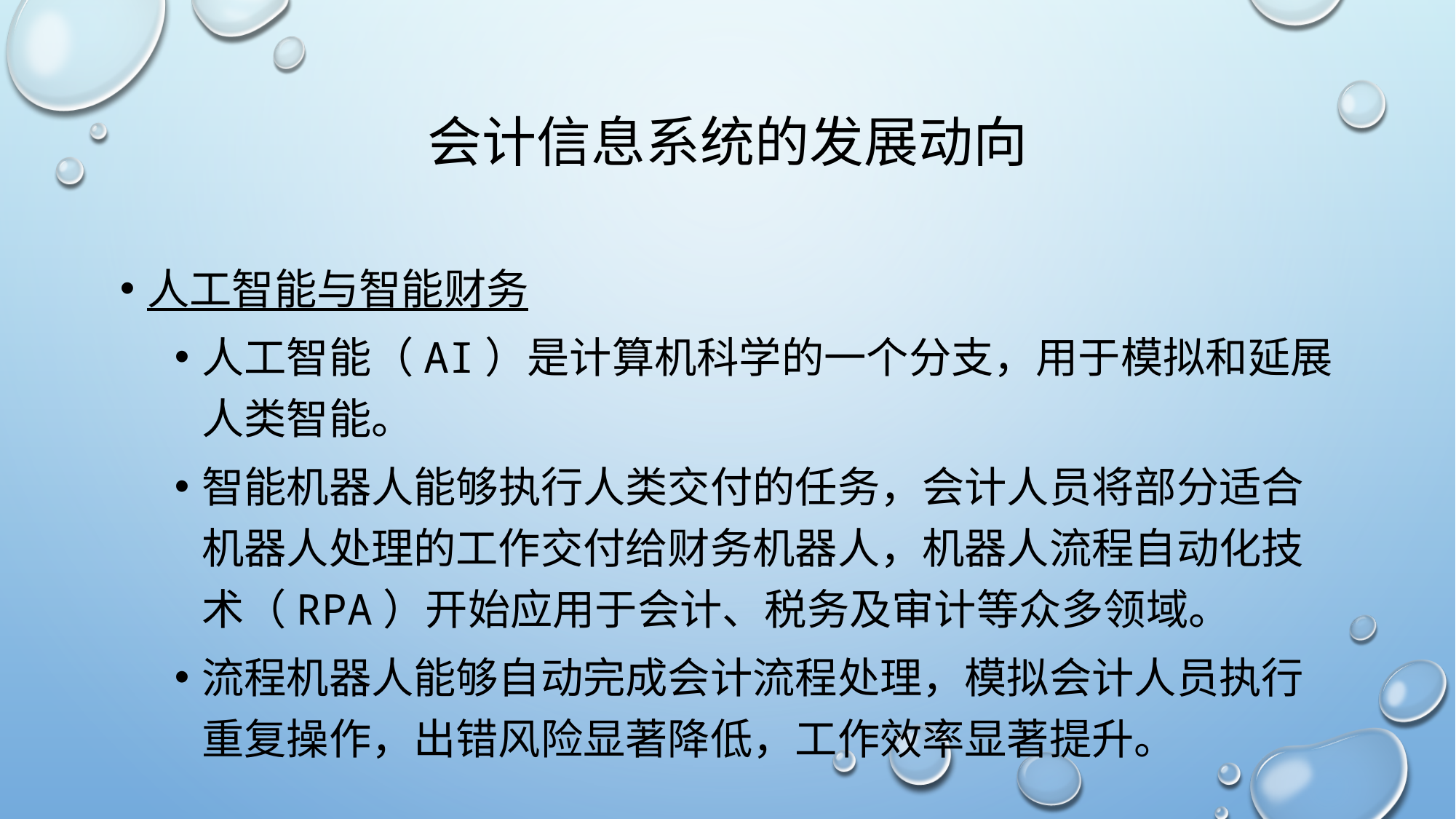

# 会计信息系统的发展动向
人工智能与智能财务
人工智能（AI）是计算机科学的一个分支，用于模拟和延展人类智能。
智能机器人能够执行人类交付的任务，会计人员将部分适合机器人处理的工作交付给财务机器人，机器人流程自动化技术（RPA）开始应用于会计、税务及审计等众多领域。
流程机器人能够自动完成会计流程处理，模拟会计人员执行重复操作，出错风险显著降低，工作效率显著提升。